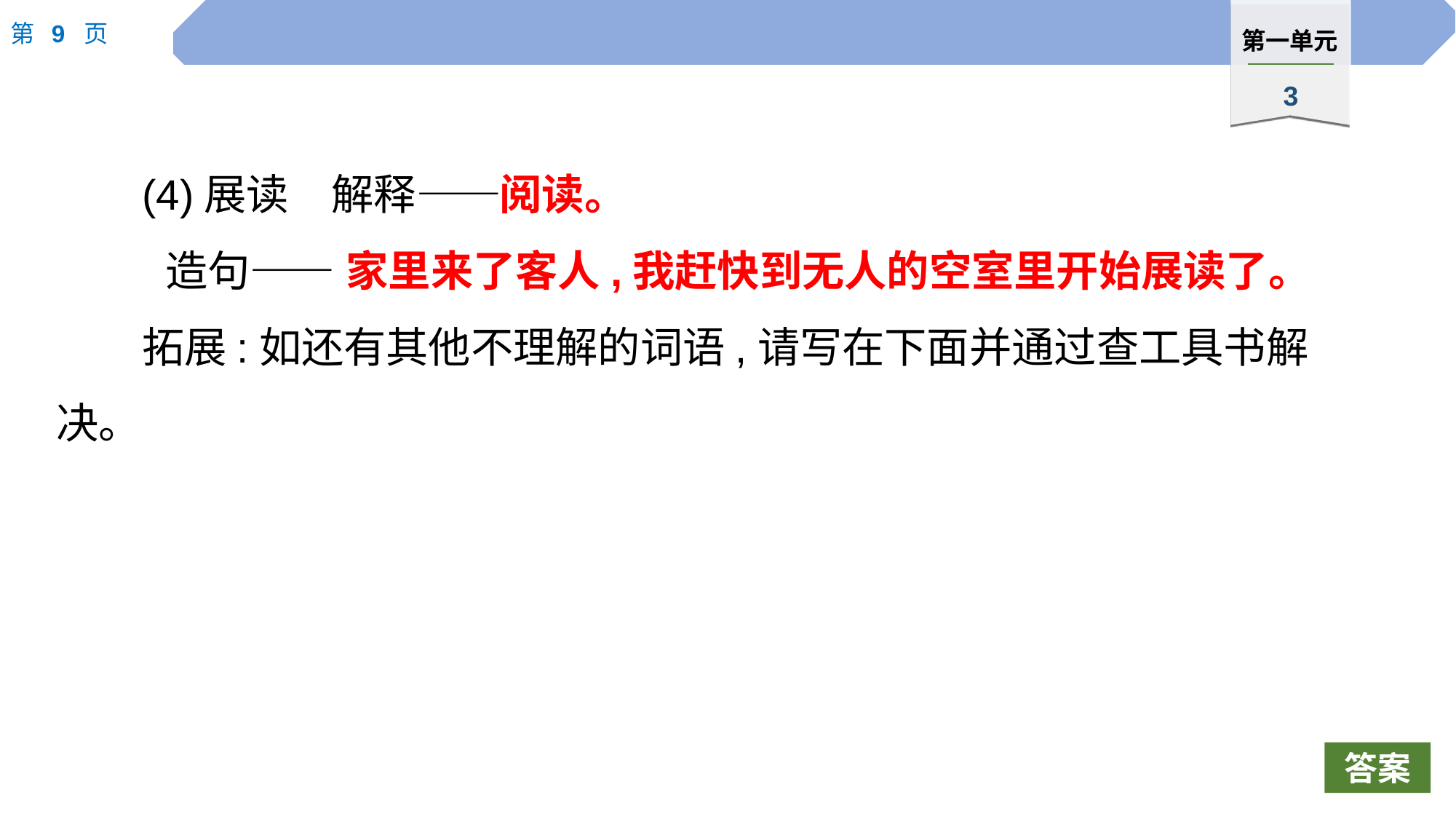

(4)展读　解释——
	造句——
拓展:如还有其他不理解的词语,请写在下面并通过查工具书解决。

阅读。
家里来了客人,我赶快到无人的空室里开始展读了。
答案